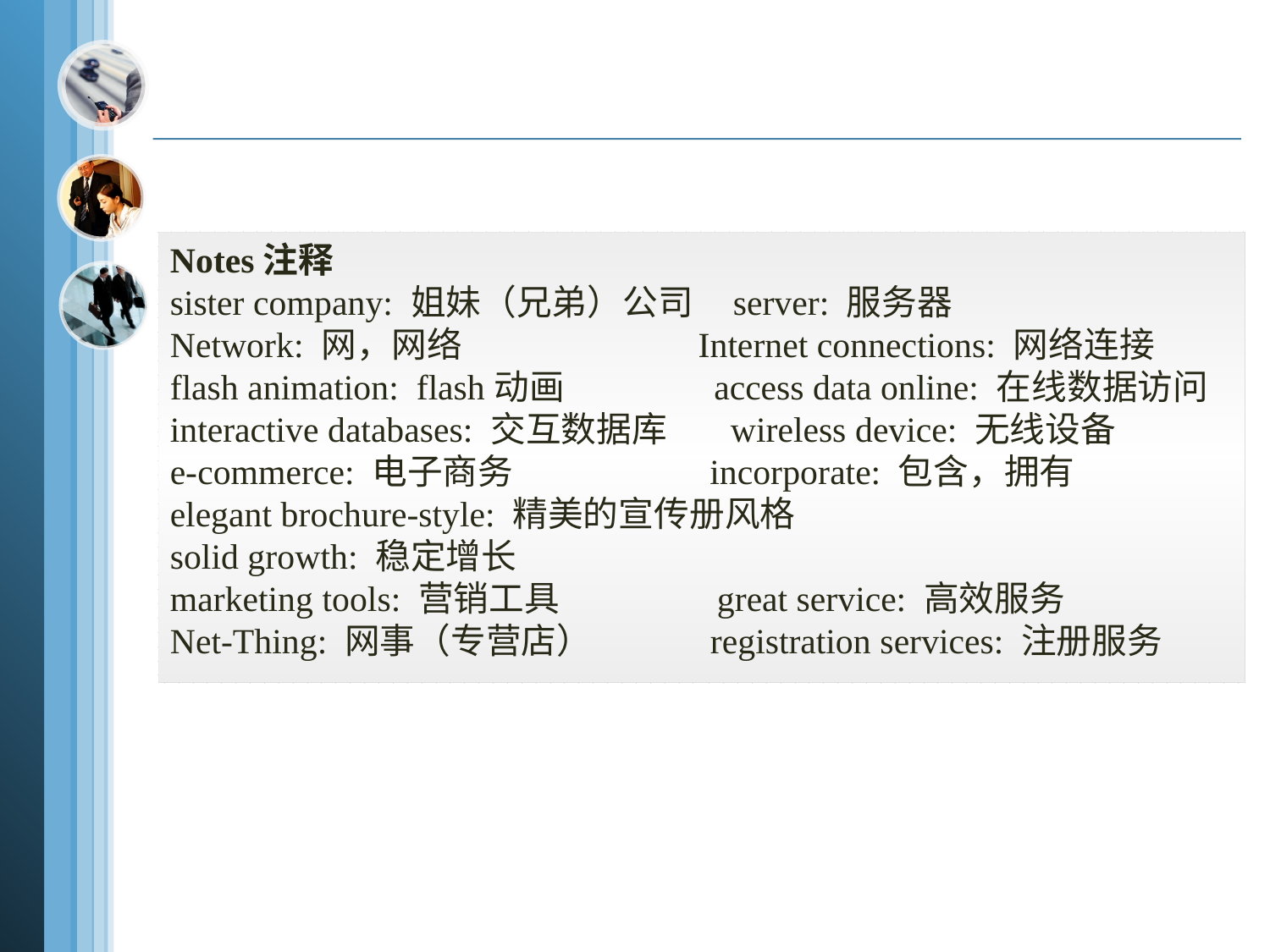

Notes注释
sister company: 姐妹（兄弟）公司    server: 服务器
Network: 网，网络                             Internet connections: 网络连接
flash animation:  flash动画                  access data online: 在线数据访问
interactive databases: 交互数据库       wireless device: 无线设备
e-commerce: 电子商务                        incorporate: 包含，拥有
elegant brochure-style: 精美的宣传册风格
solid growth: 稳定增长
marketing tools: 营销工具                   great service: 高效服务
Net-Thing: 网事（专营店）              registration services: 注册服务